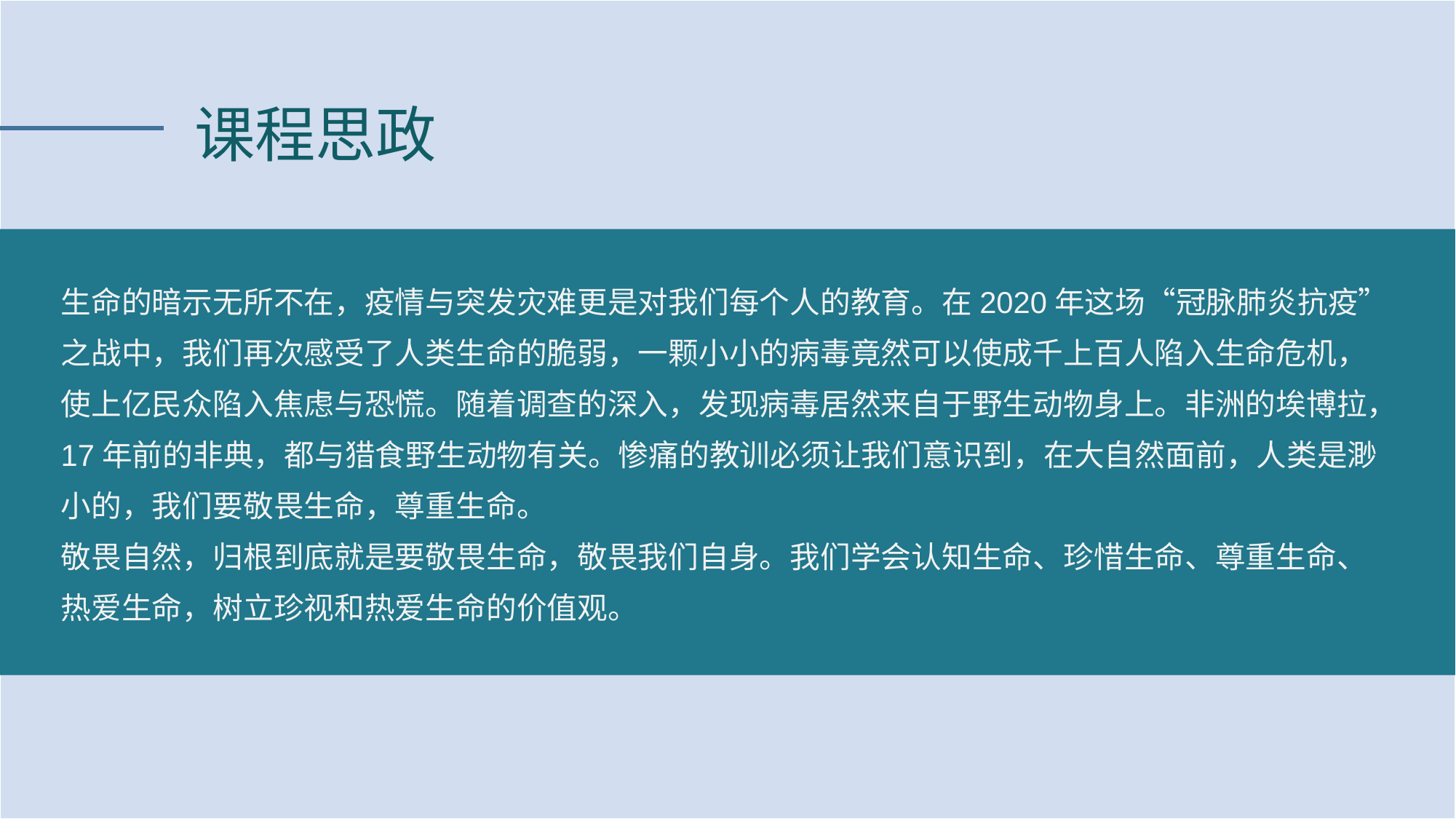

课程思政

生命的暗示无所不在，疫情与突发灾难更是对我们每个人的教育。在2020年这场“冠脉肺炎抗疫”之战中，我们再次感受了人类生命的脆弱，一颗小小的病毒竟然可以使成千上百人陷入生命危机，使上亿民众陷入焦虑与恐慌。随着调查的深入，发现病毒居然来自于野生动物身上。非洲的埃博拉，17年前的非典，都与猎食野生动物有关。惨痛的教训必须让我们意识到，在大自然面前，人类是渺小的，我们要敬畏生命，尊重生命。
敬畏自然，归根到底就是要敬畏生命，敬畏我们自身。我们学会认知生命、珍惜生命、尊重生命、热爱生命，树立珍视和热爱生命的价值观。